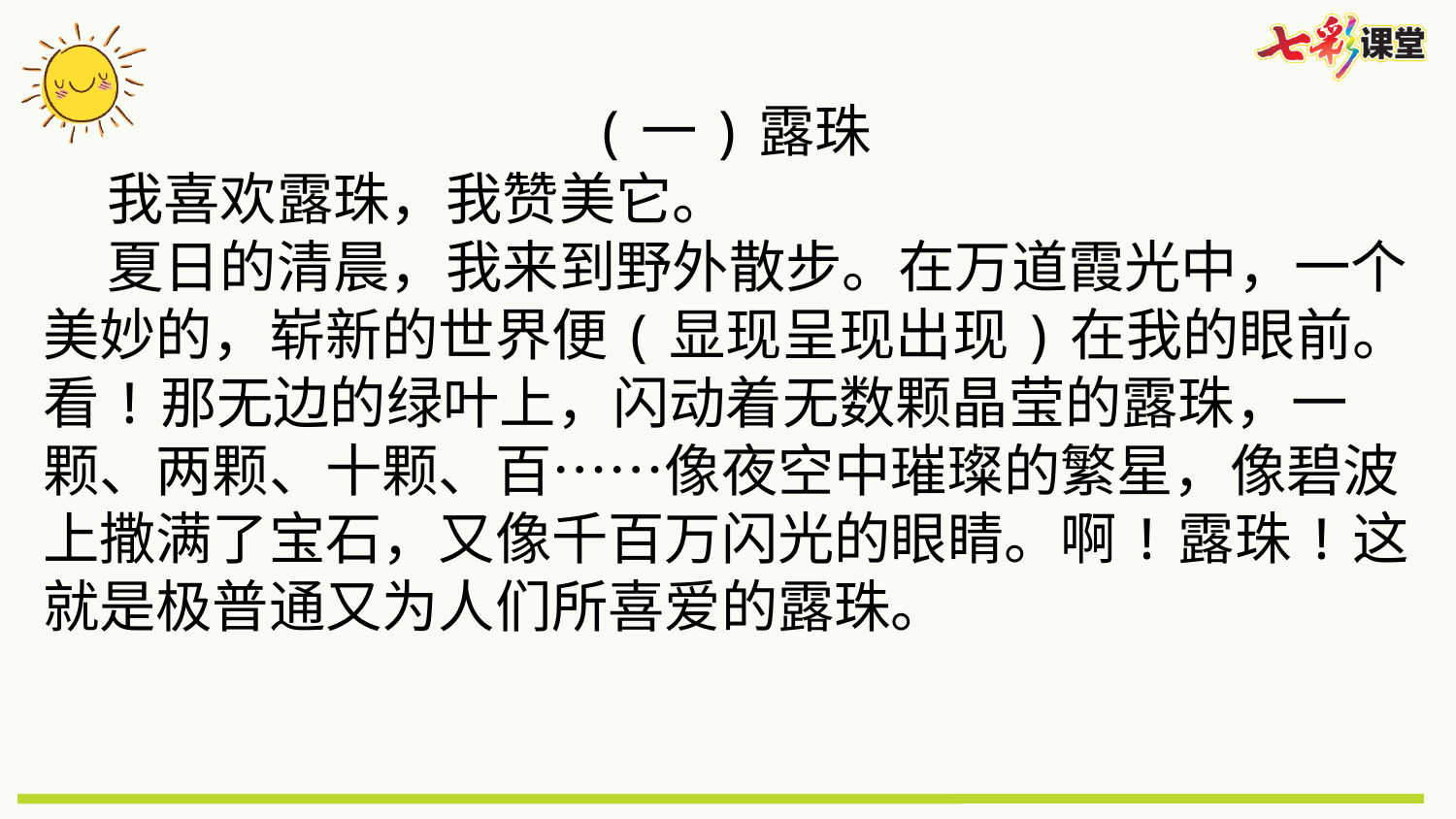

(一)露珠
    我喜欢露珠，我赞美它。
    夏日的清晨，我来到野外散步。在万道霞光中，一个美妙的，崭新的世界便(显现呈现出现)在我的眼前。看!那无边的绿叶上，闪动着无数颗晶莹的露珠，一颗、两颗、十颗、百……像夜空中璀璨的繁星，像碧波上撒满了宝石，又像千百万闪光的眼睛。啊!露珠!这就是极普通又为人们所喜爱的露珠。